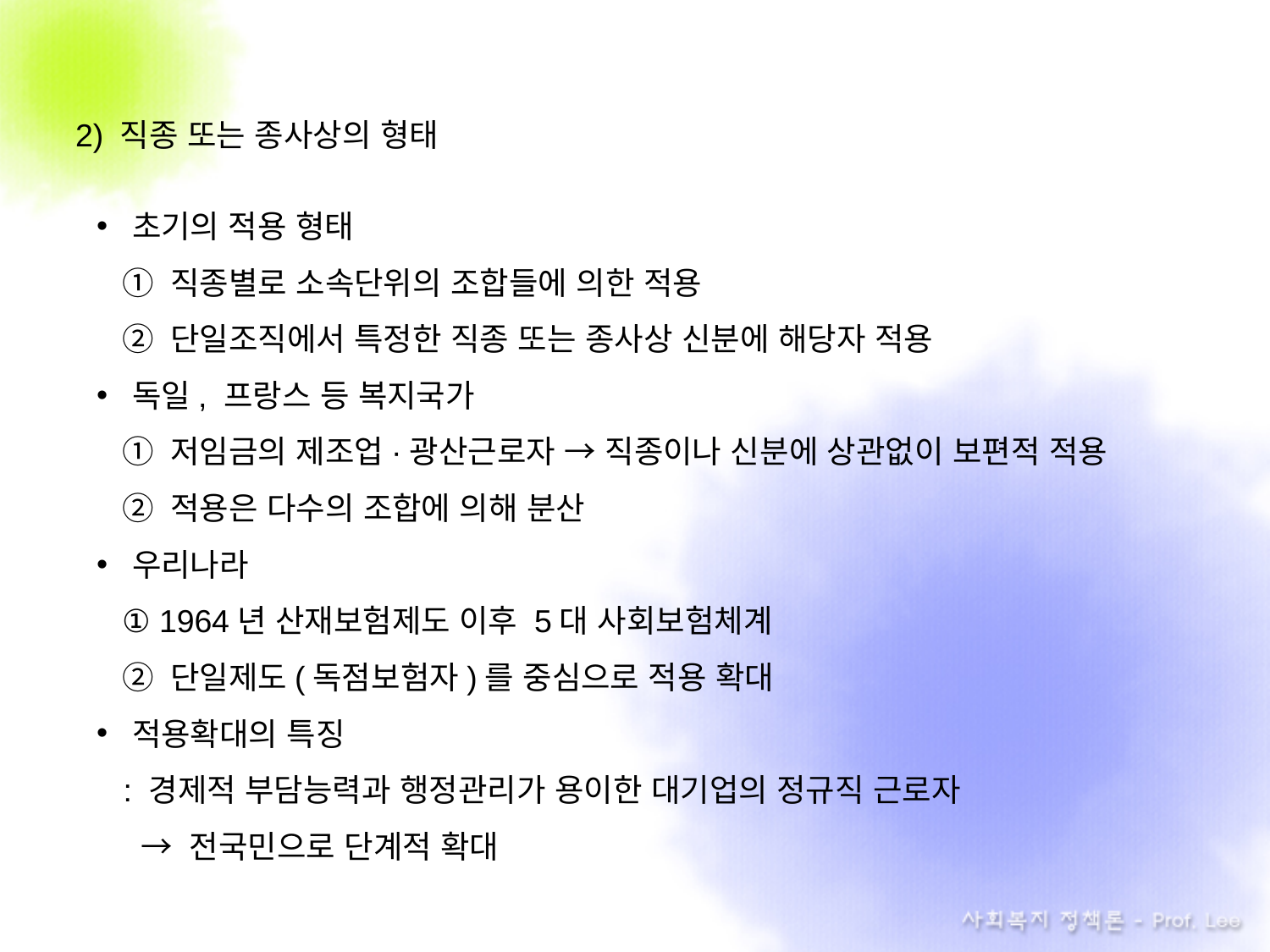

2) 직종 또는 종사상의 형태

초기의 적용 형태
① 직종별로 소속단위의 조합들에 의한 적용
② 단일조직에서 특정한 직종 또는 종사상 신분에 해당자 적용
독일, 프랑스 등 복지국가
① 저임금의 제조업·광산근로자 → 직종이나 신분에 상관없이 보편적 적용
② 적용은 다수의 조합에 의해 분산
우리나라
① 1964년 산재보험제도 이후 5대 사회보험체계
② 단일제도(독점보험자)를 중심으로 적용 확대
적용확대의 특징
   : 경제적 부담능력과 행정관리가 용이한 대기업의 정규직 근로자
     → 전국민으로 단계적 확대